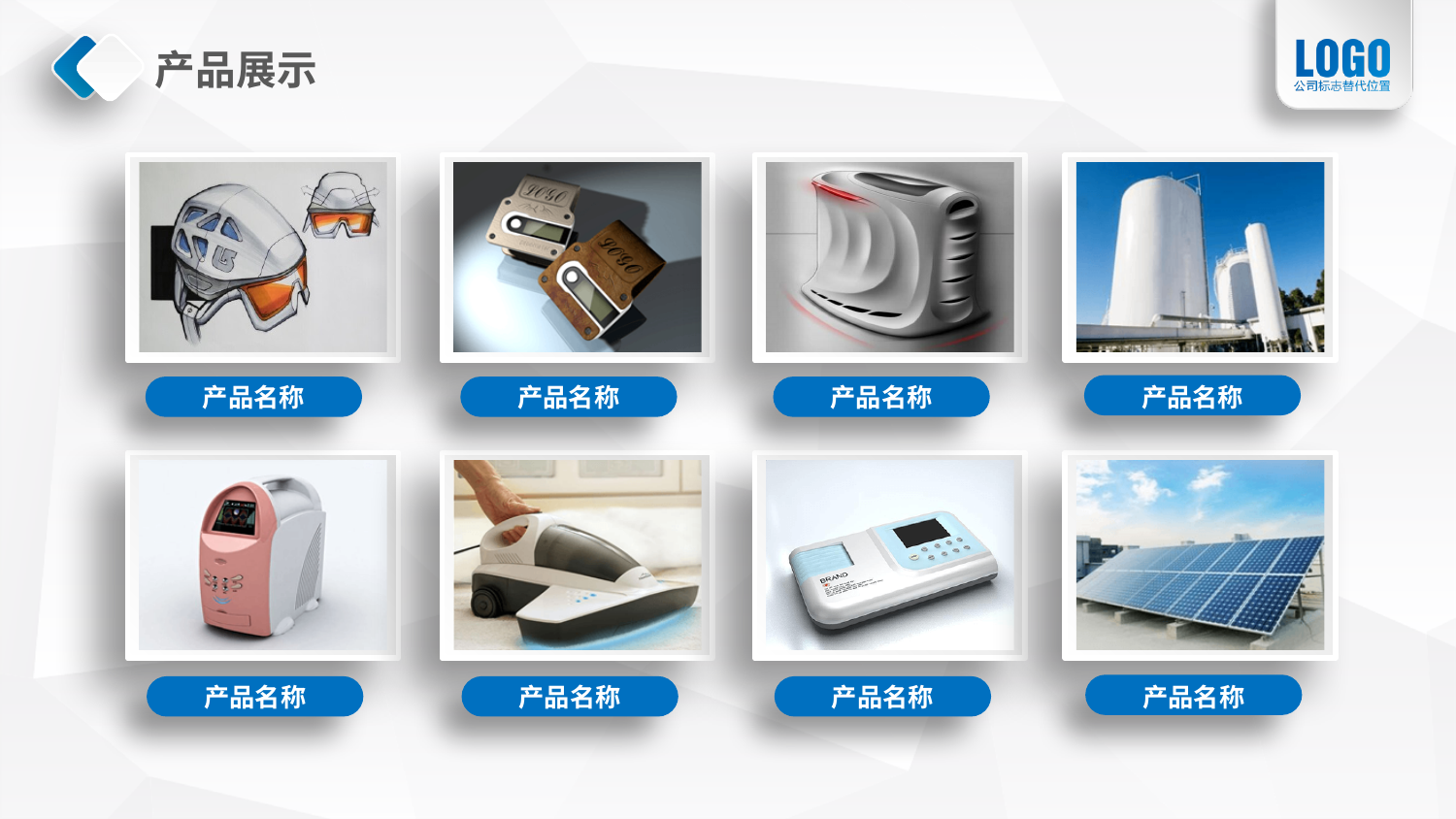

# 产品展示

产品名称

产品名称

产品名称

产品名称

产品名称

产品名称

产品名称

产品名称